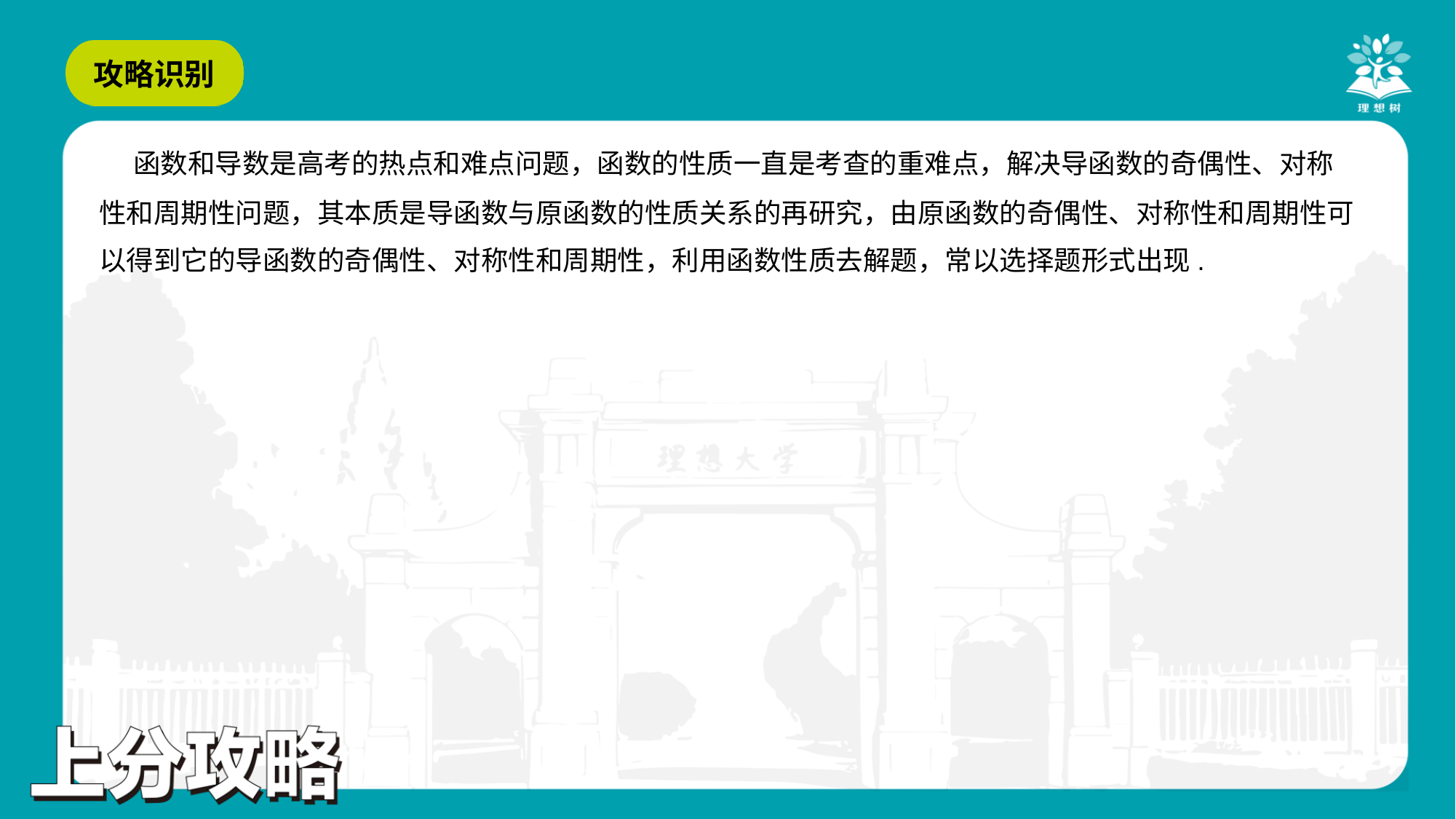

函数和导数是高考的热点和难点问题，函数的性质一直是考查的重难点，解决导函数的奇偶性、对称
性和周期性问题，其本质是导函数与原函数的性质关系的再研究，由原函数的奇偶性、对称性和周期性可
以得到它的导函数的奇偶性、对称性和周期性，利用函数性质去解题，常以选择题形式出现.